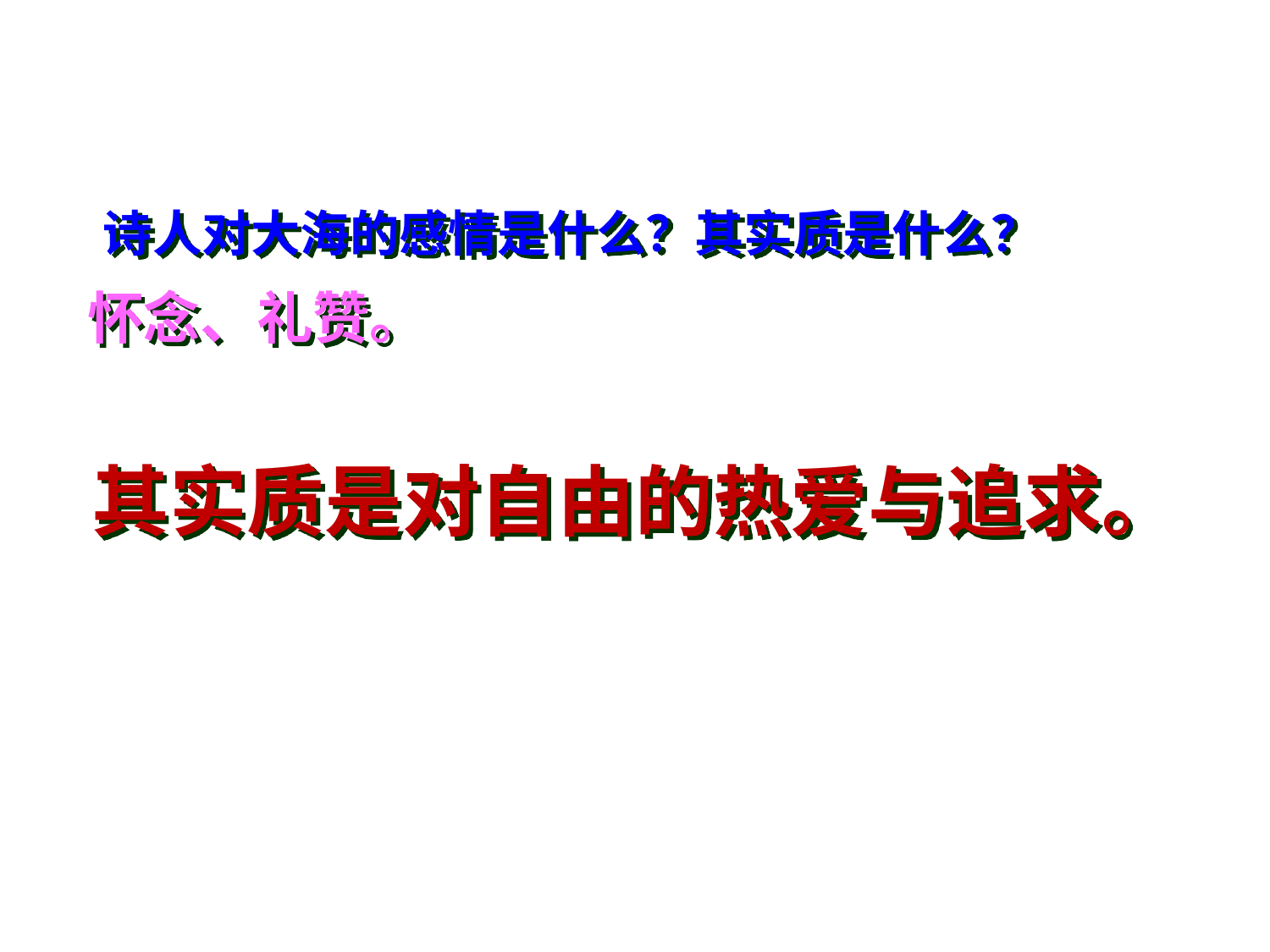

诗人对大海的感情是什么？其实质是什么？

怀念、礼赞。
其实质是对自由的热爱与追求。